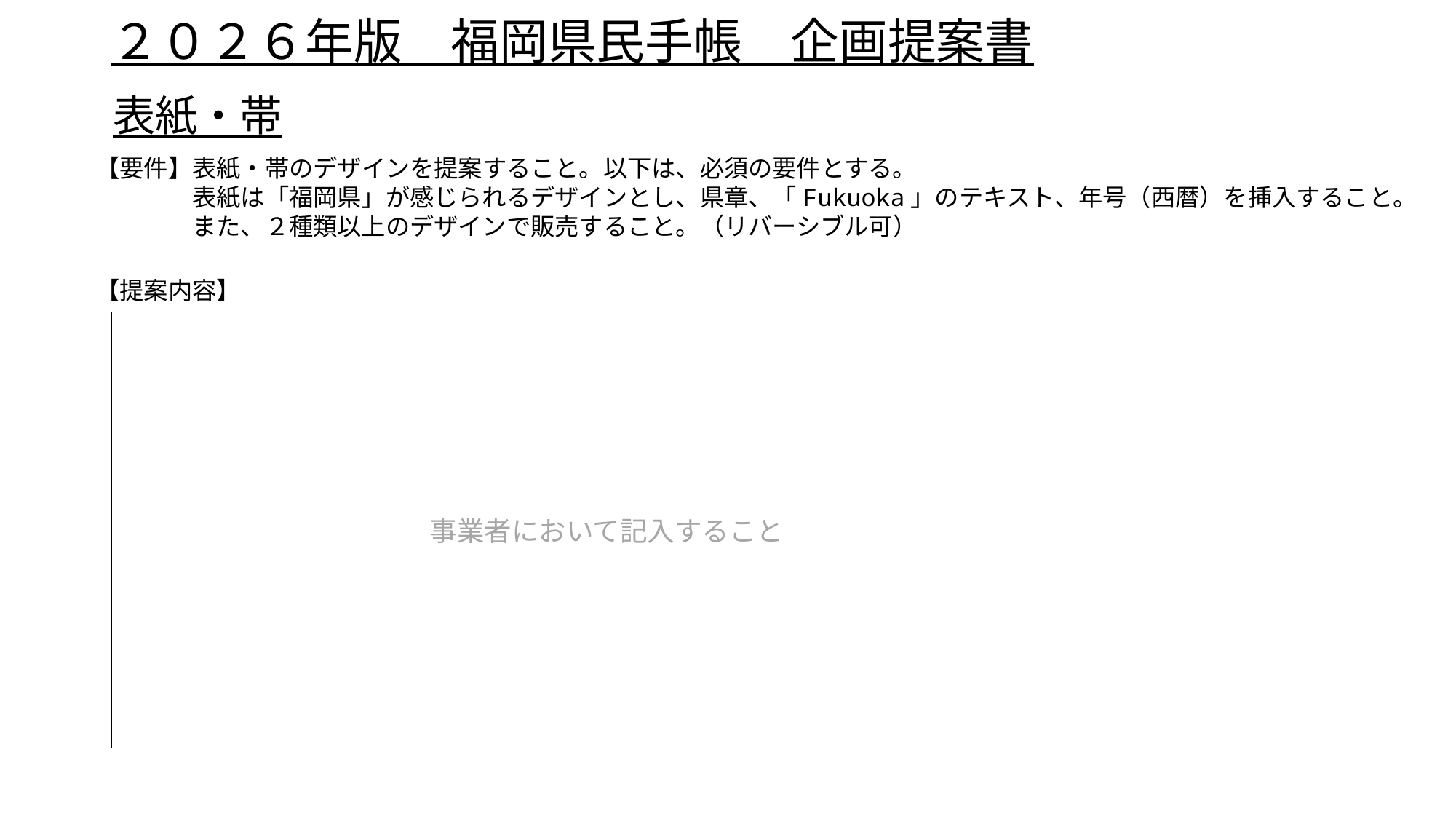

# ２０２６年版　福岡県民手帳　企画提案書
表紙・帯
【要件】表紙・帯のデザインを提案すること。以下は、必須の要件とする。
　　　　表紙は「福岡県」が感じられるデザインとし、県章、「Fukuoka」のテキスト、年号（西暦）を挿入すること。
　　　　また、２種類以上のデザインで販売すること。（リバーシブル可）
【提案内容】

事業者において記入すること